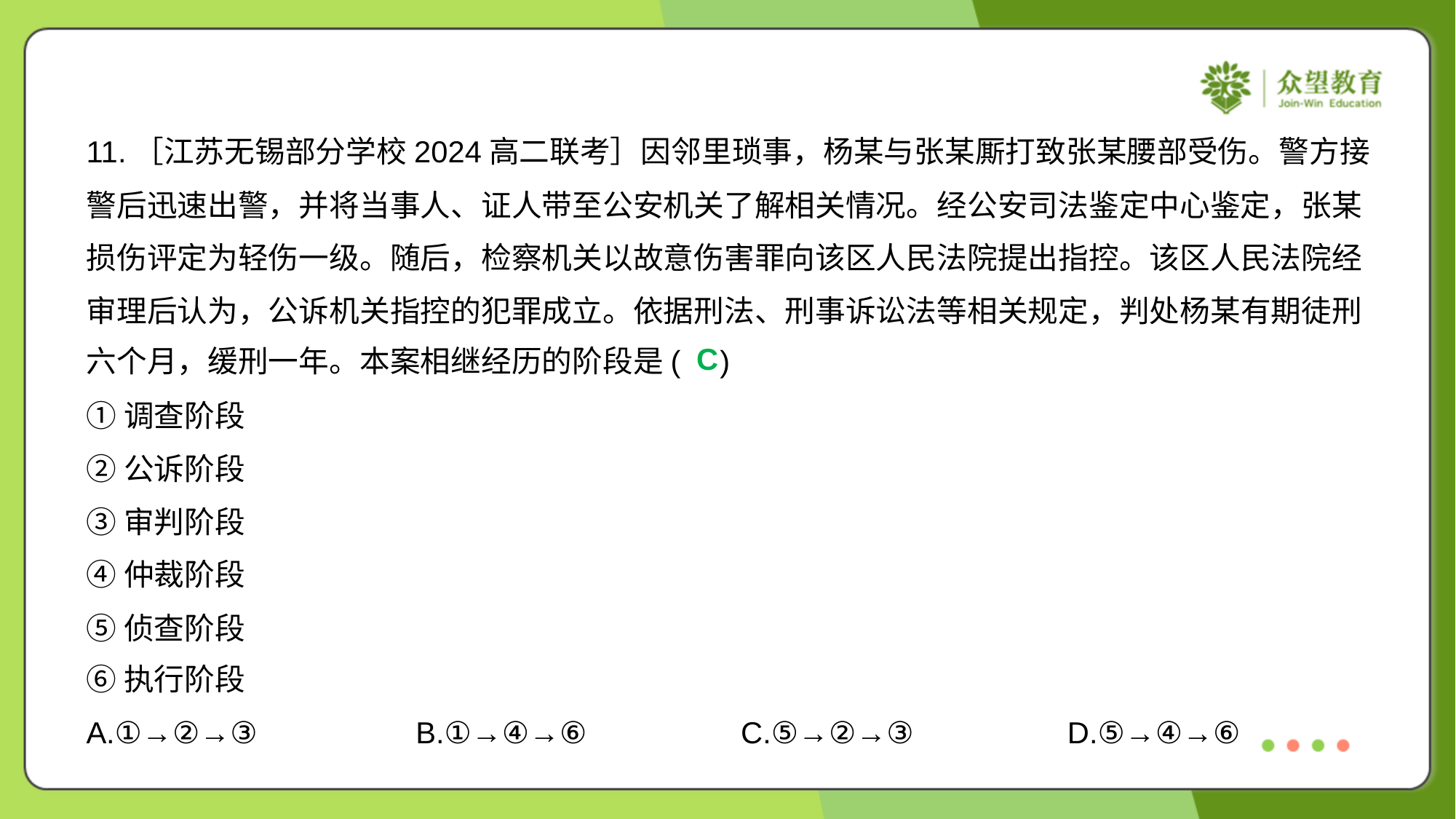

11.［江苏无锡部分学校2024高二联考］因邻里琐事，杨某与张某厮打致张某腰部受伤。警方接
警后迅速出警，并将当事人、证人带至公安机关了解相关情况。经公安司法鉴定中心鉴定，张某
损伤评定为轻伤一级。随后，检察机关以故意伤害罪向该区人民法院提出指控。该区人民法院经
审理后认为，公诉机关指控的犯罪成立。依据刑法、刑事诉讼法等相关规定，判处杨某有期徒刑
六个月，缓刑一年。本案相继经历的阶段是(     )
C
①调查阶段
②公诉阶段
③审判阶段
④仲裁阶段
⑤侦查阶段
⑥执行阶段
A.①→②→③	B.①→④→⑥	C.⑤→②→③	D.⑤→④→⑥